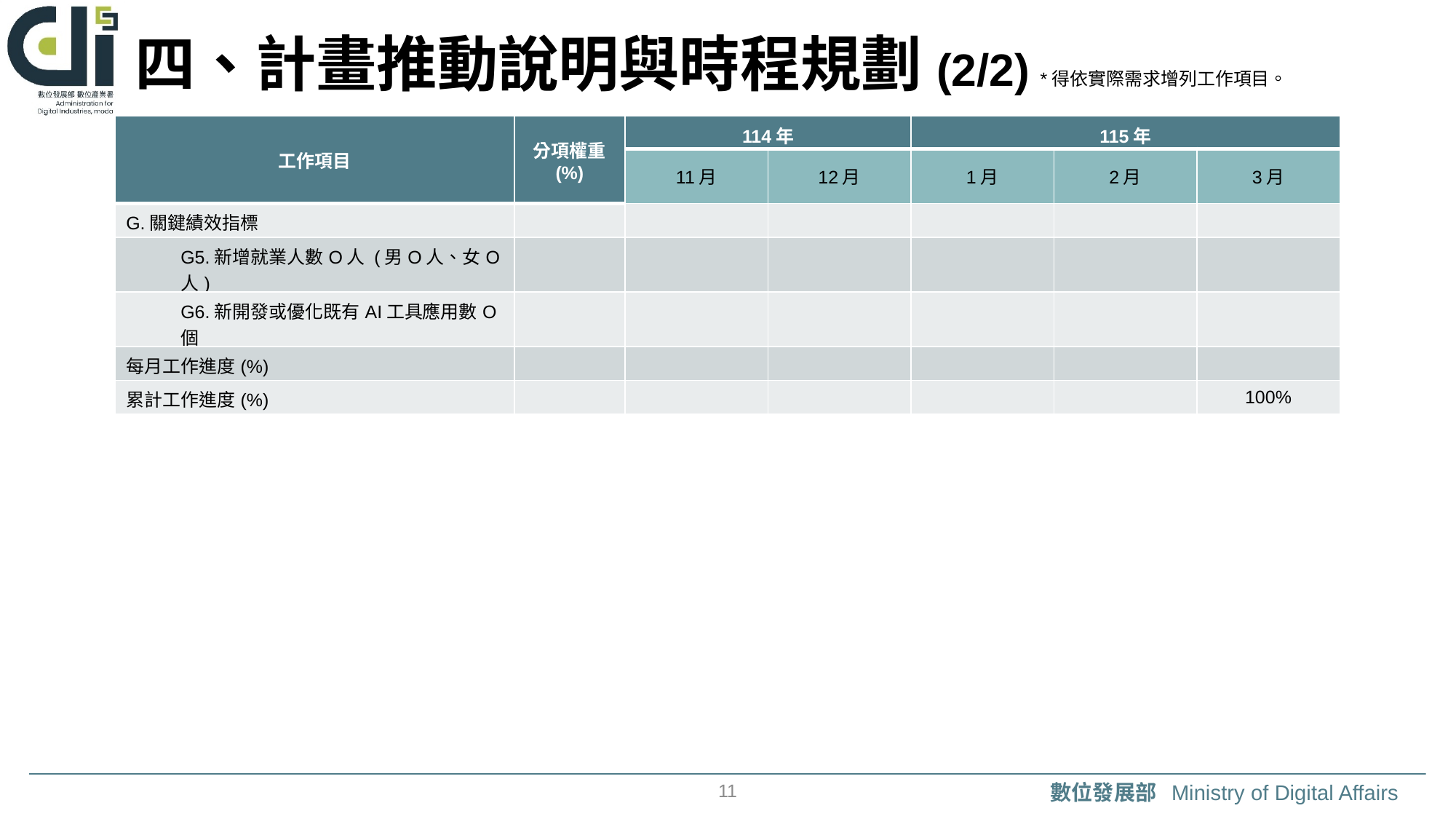

# 四、計畫推動說明與時程規劃(2/2)
*得依實際需求增列工作項目。
| 工作項目 | 分項權重 (%) | 114年 |  | 115年 |  |  |
| --- | --- | --- | --- | --- | --- | --- |
|  |  | 11月 | 12月 | 1月 | 2月 | 3月 |
| G.關鍵績效指標 |  |  |  |  |  |  |
| G5.新增就業人數O人 (男O人、女O人) |  |  |  |  |  |  |
| G6.新開發或優化既有AI工具應用數O個 |  |  |  |  |  |  |
| 每月工作進度(%) |  |  |  |  |  |  |
| 累計工作進度(%) |  |  |  |  |  | 100% |
11